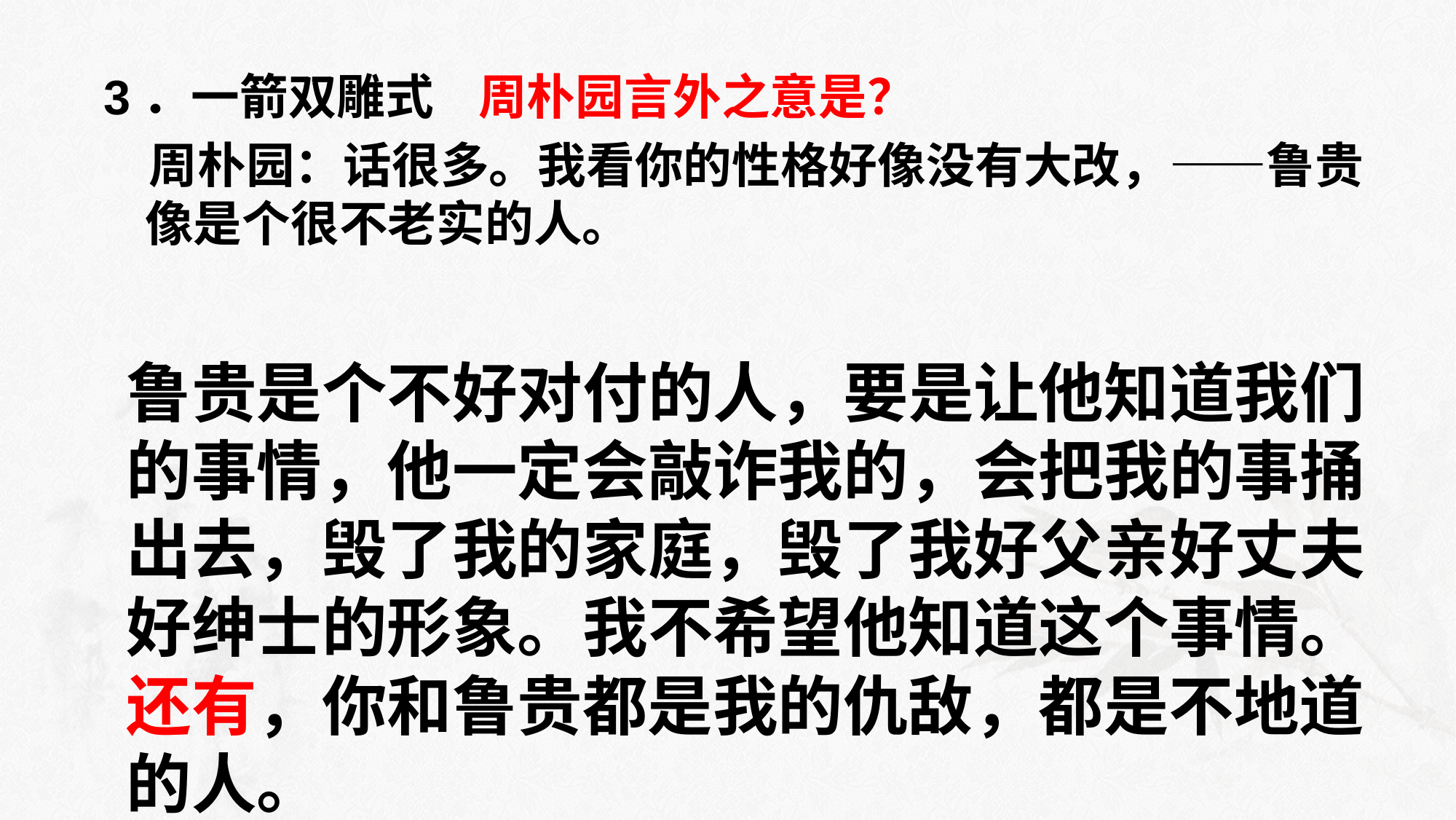

#
3．一箭双雕式    周朴园言外之意是？
   周朴园：话很多。我看你的性格好像没有大改，——鲁贵像是个很不老实的人。

鲁贵是个不好对付的人，要是让他知道我们的事情，他一定会敲诈我的，会把我的事捅出去，毁了我的家庭，毁了我好父亲好丈夫好绅士的形象。我不希望他知道这个事情。还有，你和鲁贵都是我的仇敌，都是不地道的人。